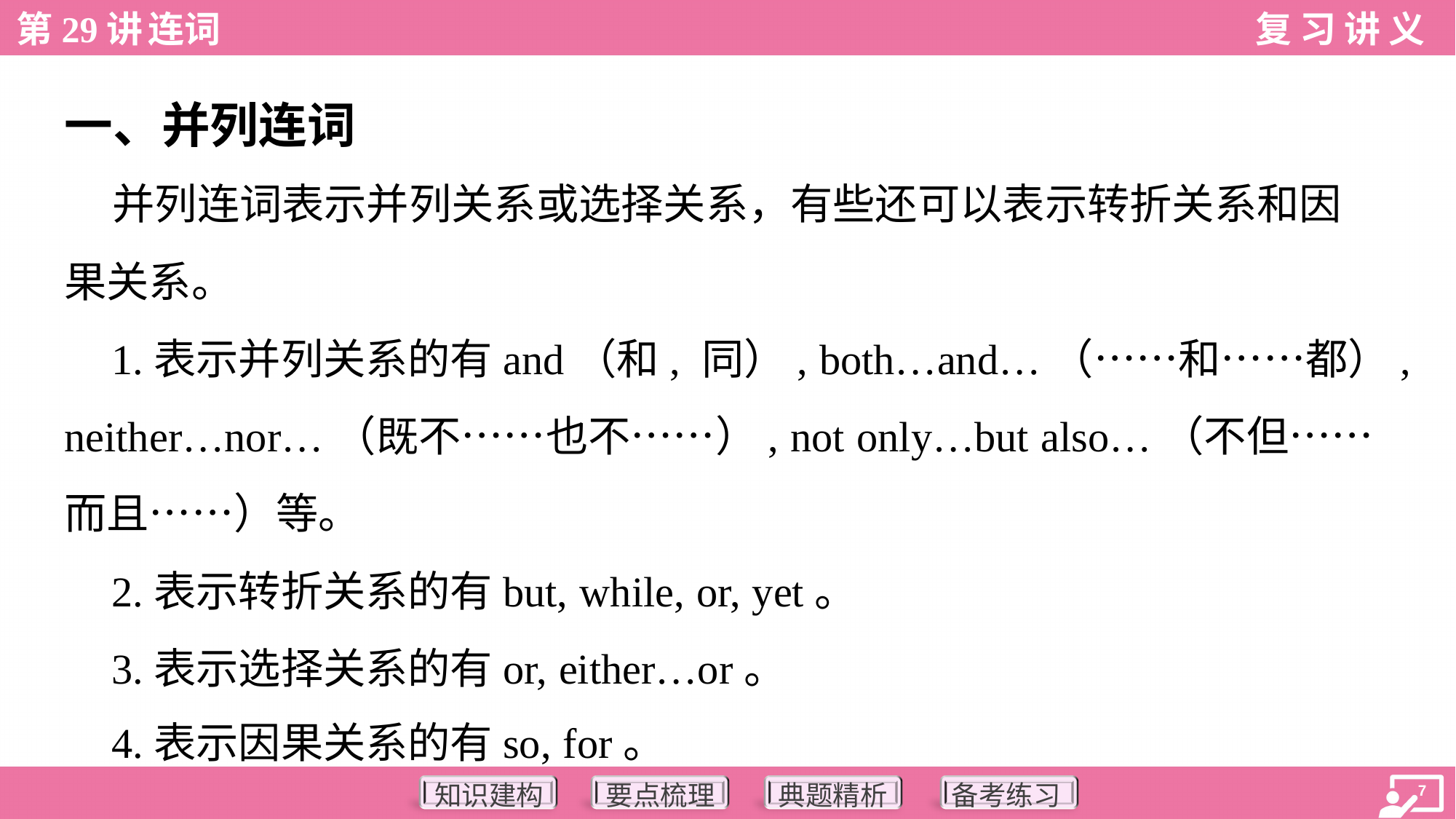

一、并列连词
    并列连词表示并列关系或选择关系，有些还可以表示转折关系和因
果关系。
    1.表示并列关系的有and（和, 同）, both…and…（……和……都）,
neither…nor…（既不……也不……）, not only…but also…（不但……
而且……）等。
    2.表示转折关系的有but, while, or, yet。
    3.表示选择关系的有or, either…or。
    4.表示因果关系的有so, for。